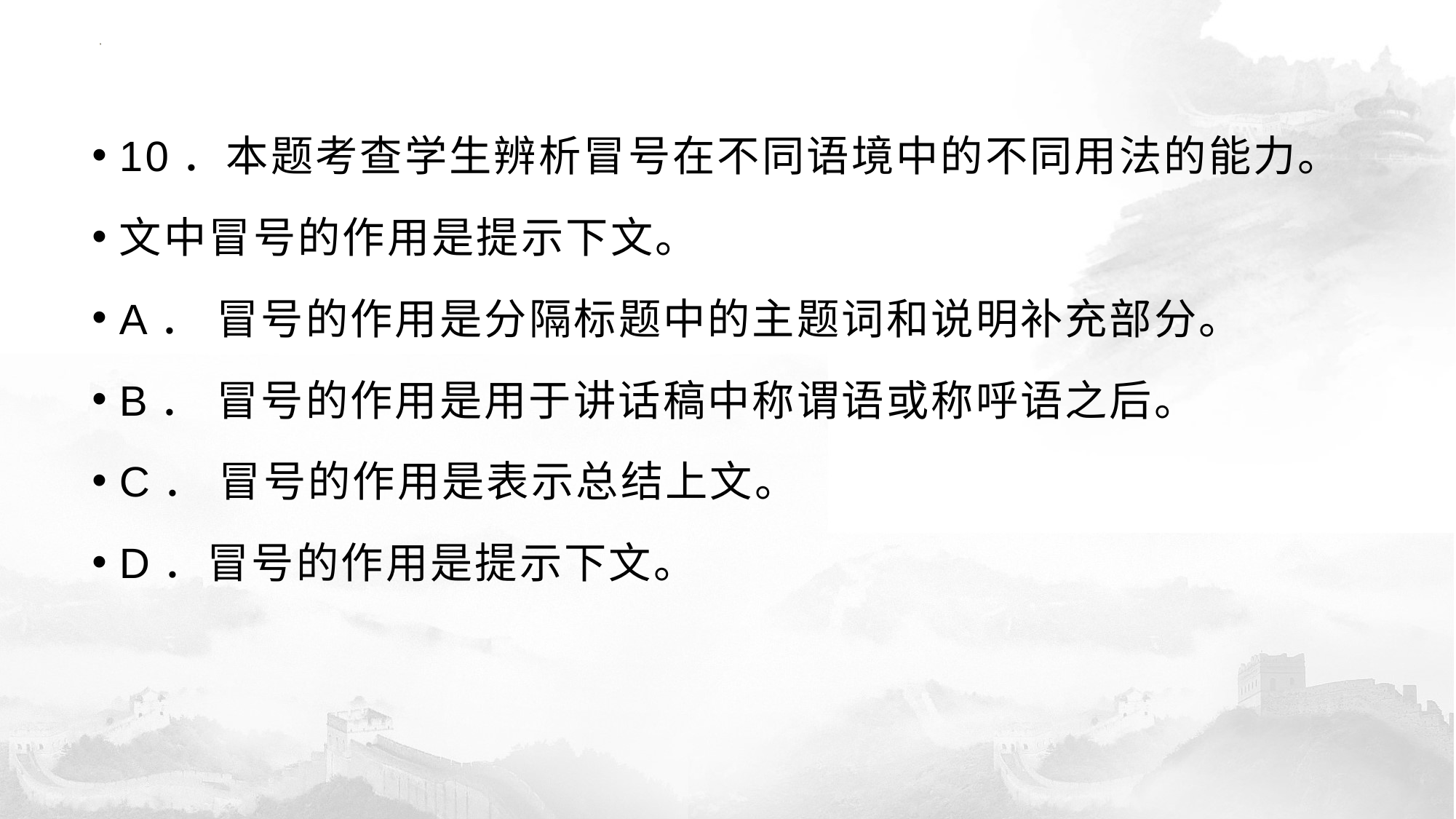

#
10．本题考查学生辨析冒号在不同语境中的不同用法的能力。
文中冒号的作用是提示下文。
A． 冒号的作用是分隔标题中的主题词和说明补充部分。
B． 冒号的作用是用于讲话稿中称谓语或称呼语之后。
C． 冒号的作用是表示总结上文。
D．冒号的作用是提示下文。